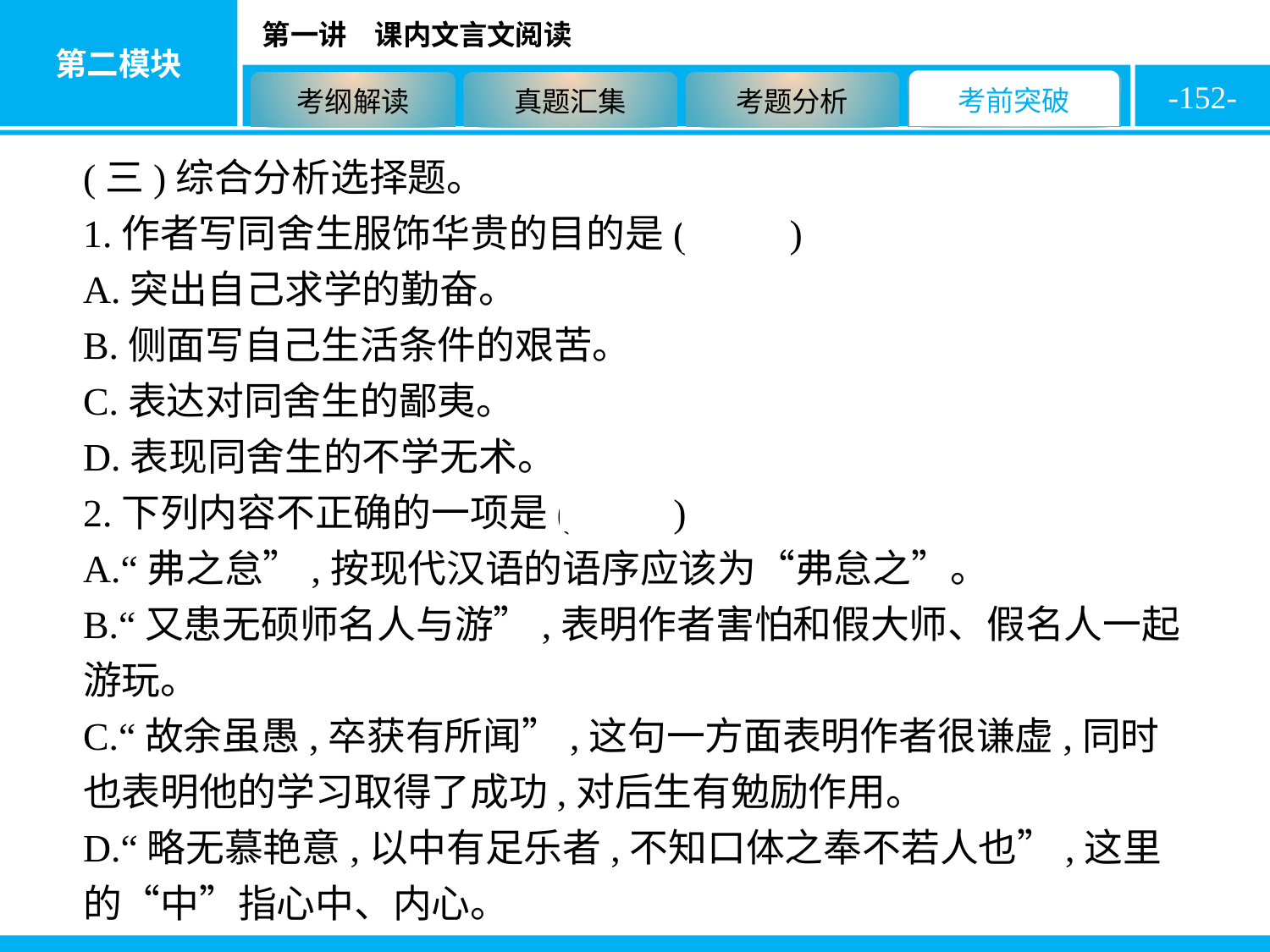

-152-
(三)综合分析选择题。
1.作者写同舍生服饰华贵的目的是(    B    )
A.突出自己求学的勤奋。
B.侧面写自己生活条件的艰苦。
C.表达对同舍生的鄙夷。
D.表现同舍生的不学无术。
2.下列内容不正确的一项是(    B    )
A.“弗之怠”,按现代汉语的语序应该为“弗怠之”。
B.“又患无硕师名人与游”,表明作者害怕和假大师、假名人一起游玩。
C.“故余虽愚,卒获有所闻”,这句一方面表明作者很谦虚,同时也表明他的学习取得了成功,对后生有勉励作用。
D.“略无慕艳意,以中有足乐者,不知口体之奉不若人也”,这里的“中”指心中、内心。